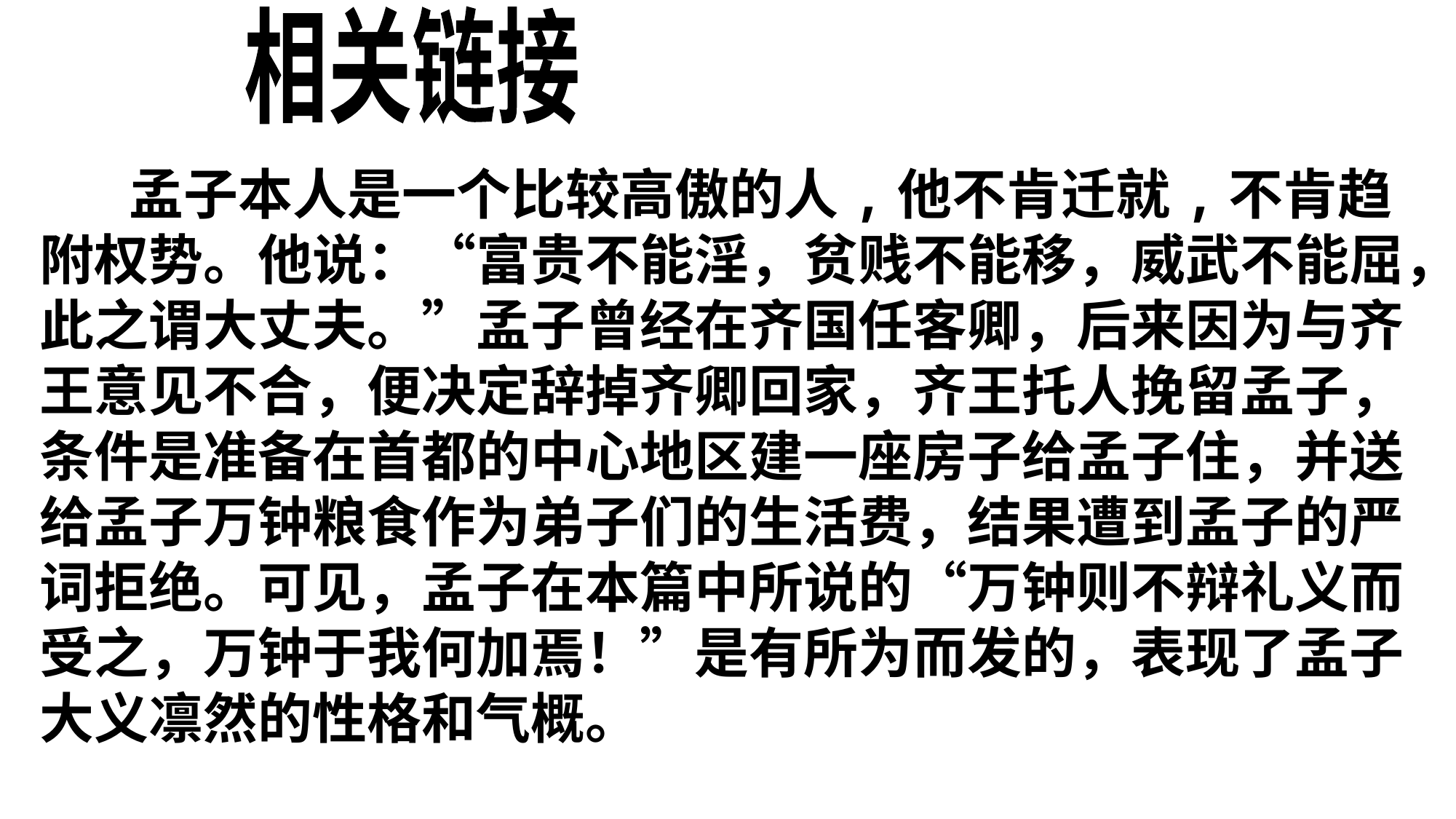

相关链接
       孟子本人是一个比较高傲的人,他不肯迁就,不肯趋附权势。他说：“富贵不能淫，贫贱不能移，威武不能屈，此之谓大丈夫。”孟子曾经在齐国任客卿，后来因为与齐王意见不合，便决定辞掉齐卿回家，齐王托人挽留孟子，条件是准备在首都的中心地区建一座房子给孟子住，并送给孟子万钟粮食作为弟子们的生活费，结果遭到孟子的严词拒绝。可见，孟子在本篇中所说的“万钟则不辩礼义而受之，万钟于我何加焉！”是有所为而发的，表现了孟子大义凛然的性格和气概。